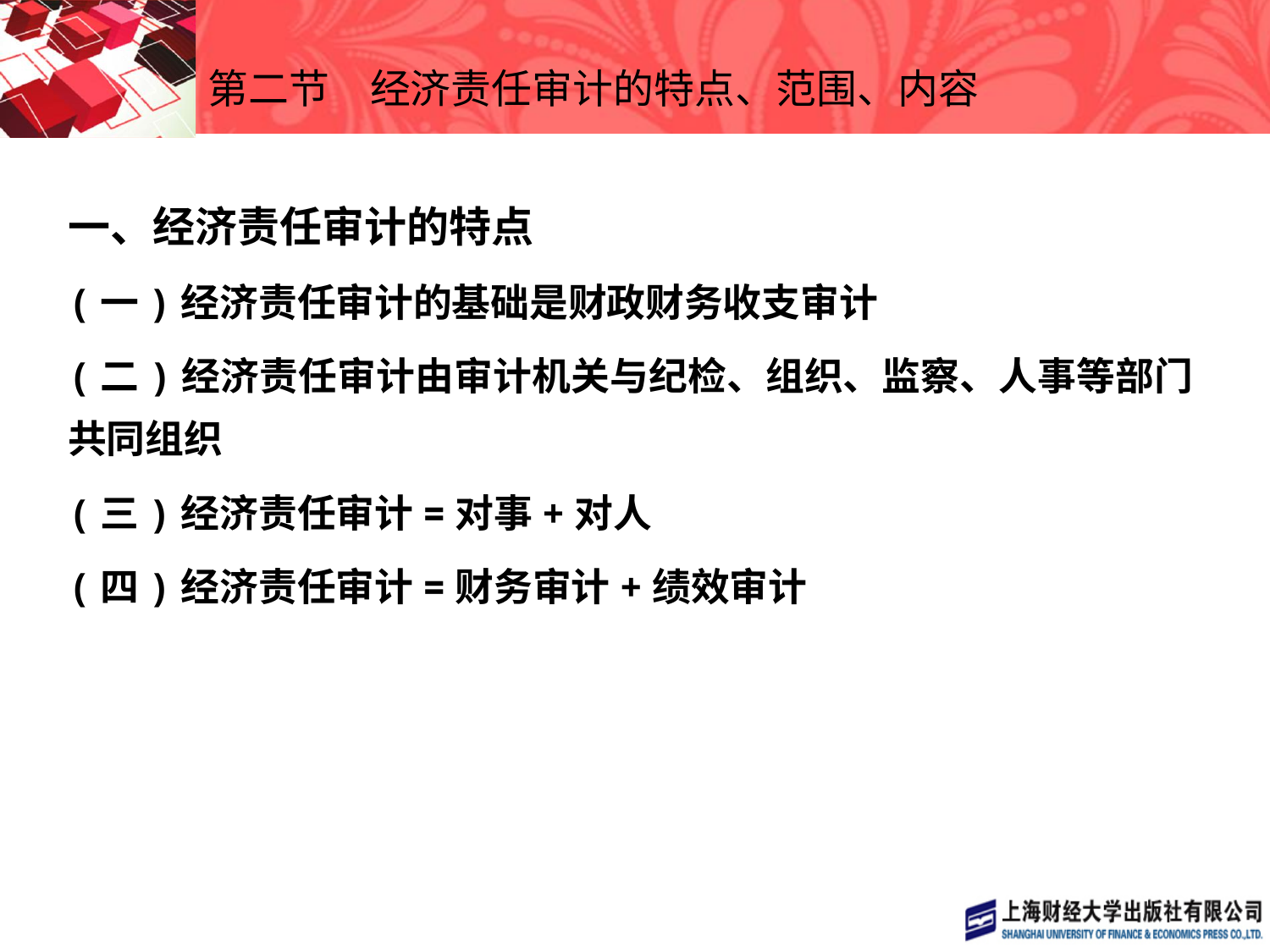

# 第二节　经济责任审计的特点、范围、内容
一、经济责任审计的特点
(一)经济责任审计的基础是财政财务收支审计
(二)经济责任审计由审计机关与纪检、组织、监察、人事等部门共同组织
(三)经济责任审计=对事+对人
(四)经济责任审计=财务审计+绩效审计